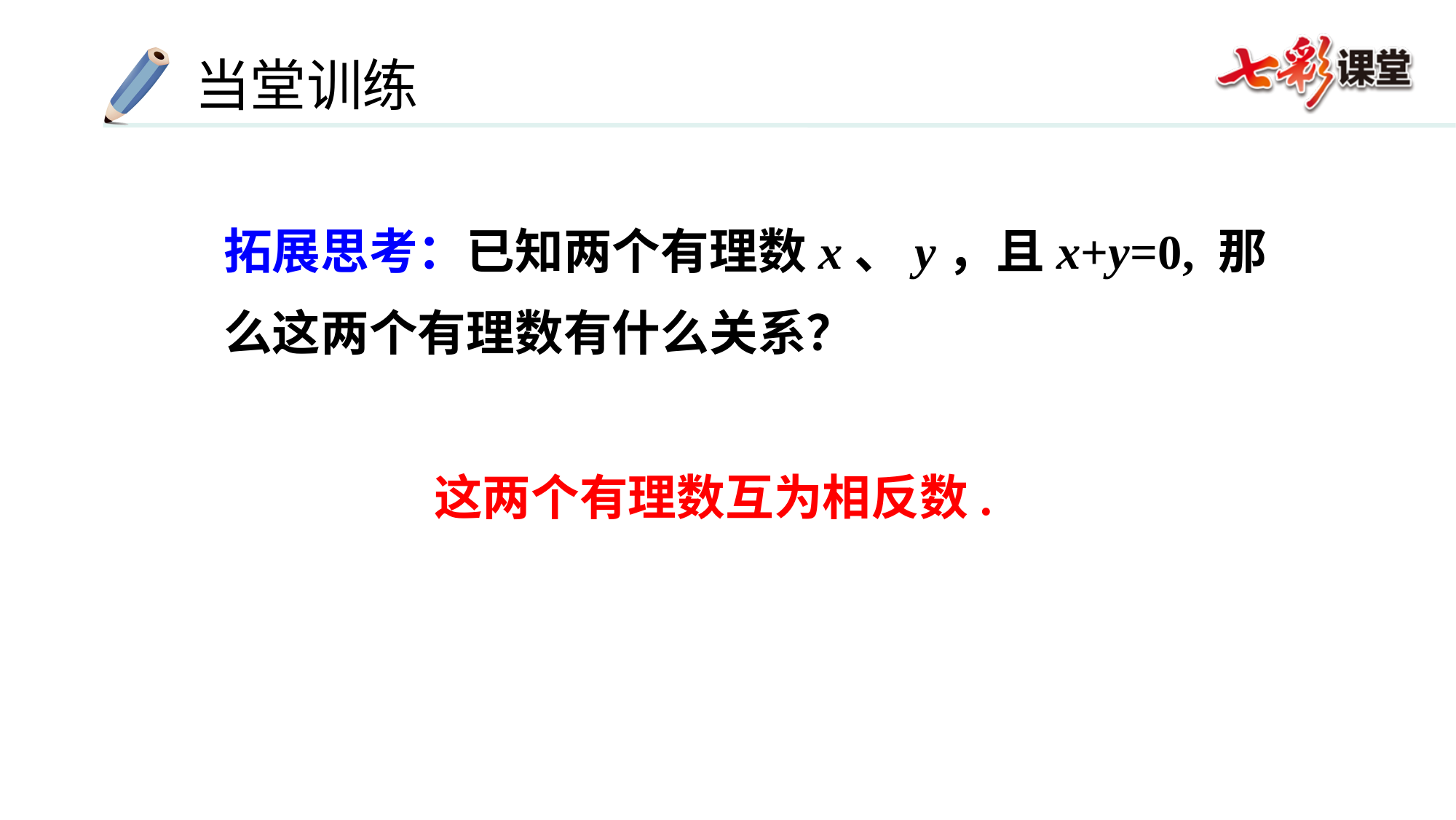

拓展思考：已知两个有理数x、y，且x+y=0, 那么这两个有理数有什么关系？
这两个有理数互为相反数.